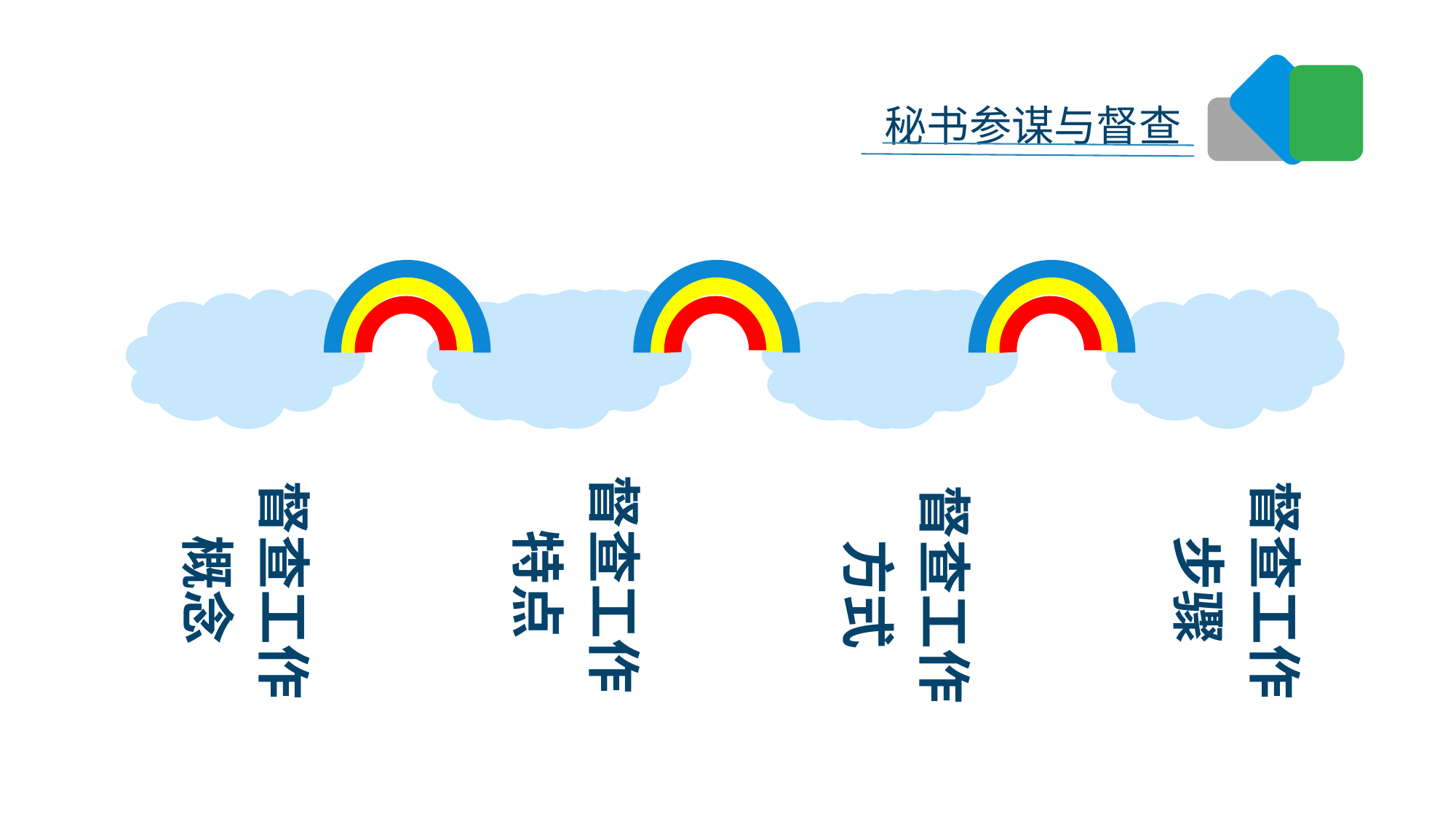

督查工作
概念
督查工作
特点
督查工作
步骤
督查工作
方式